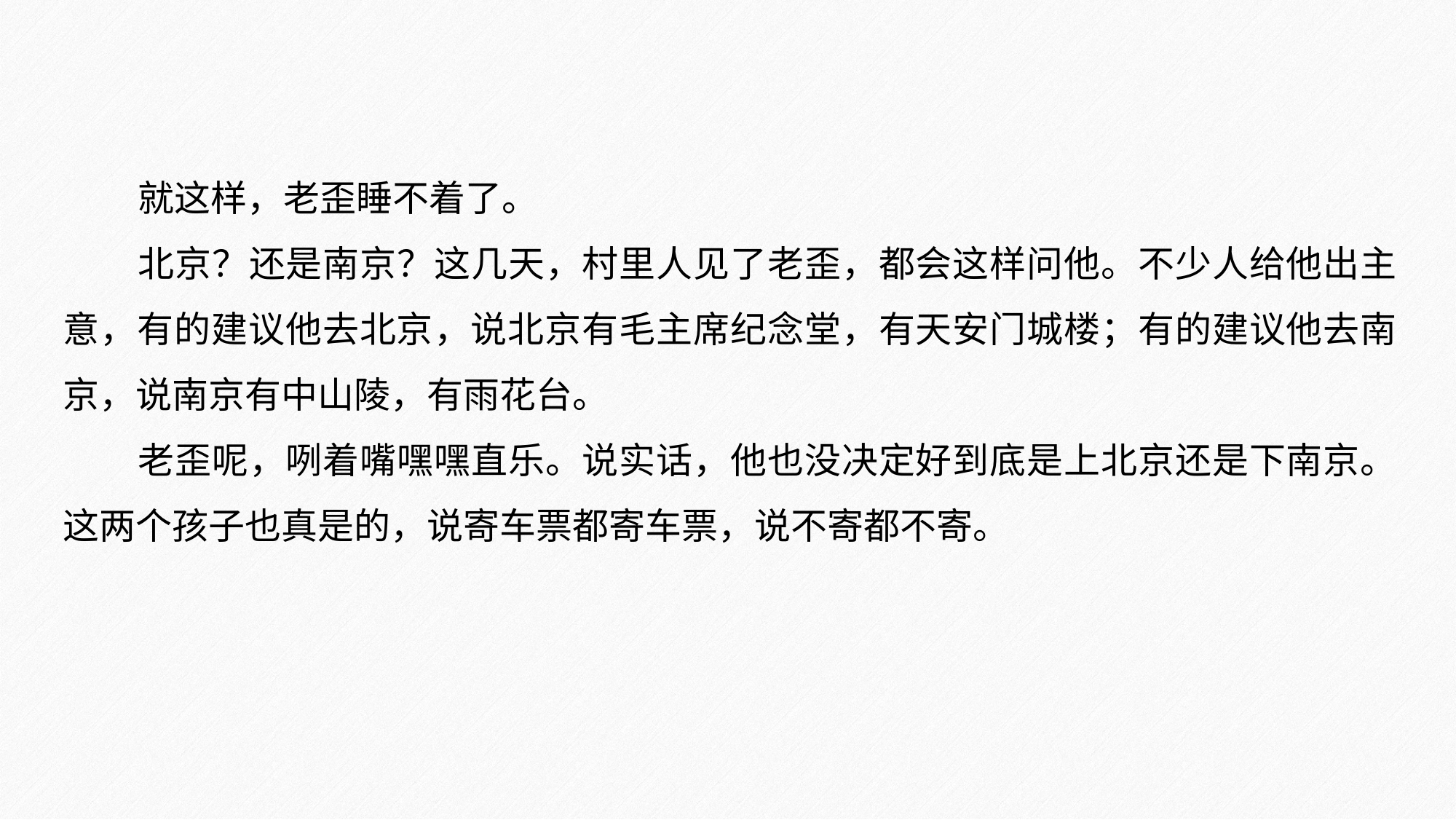

就这样，老歪睡不着了。
北京？还是南京？这几天，村里人见了老歪，都会这样问他。不少人给他出主意，有的建议他去北京，说北京有毛主席纪念堂，有天安门城楼；有的建议他去南京，说南京有中山陵，有雨花台。
老歪呢，咧着嘴嘿嘿直乐。说实话，他也没决定好到底是上北京还是下南京。这两个孩子也真是的，说寄车票都寄车票，说不寄都不寄。